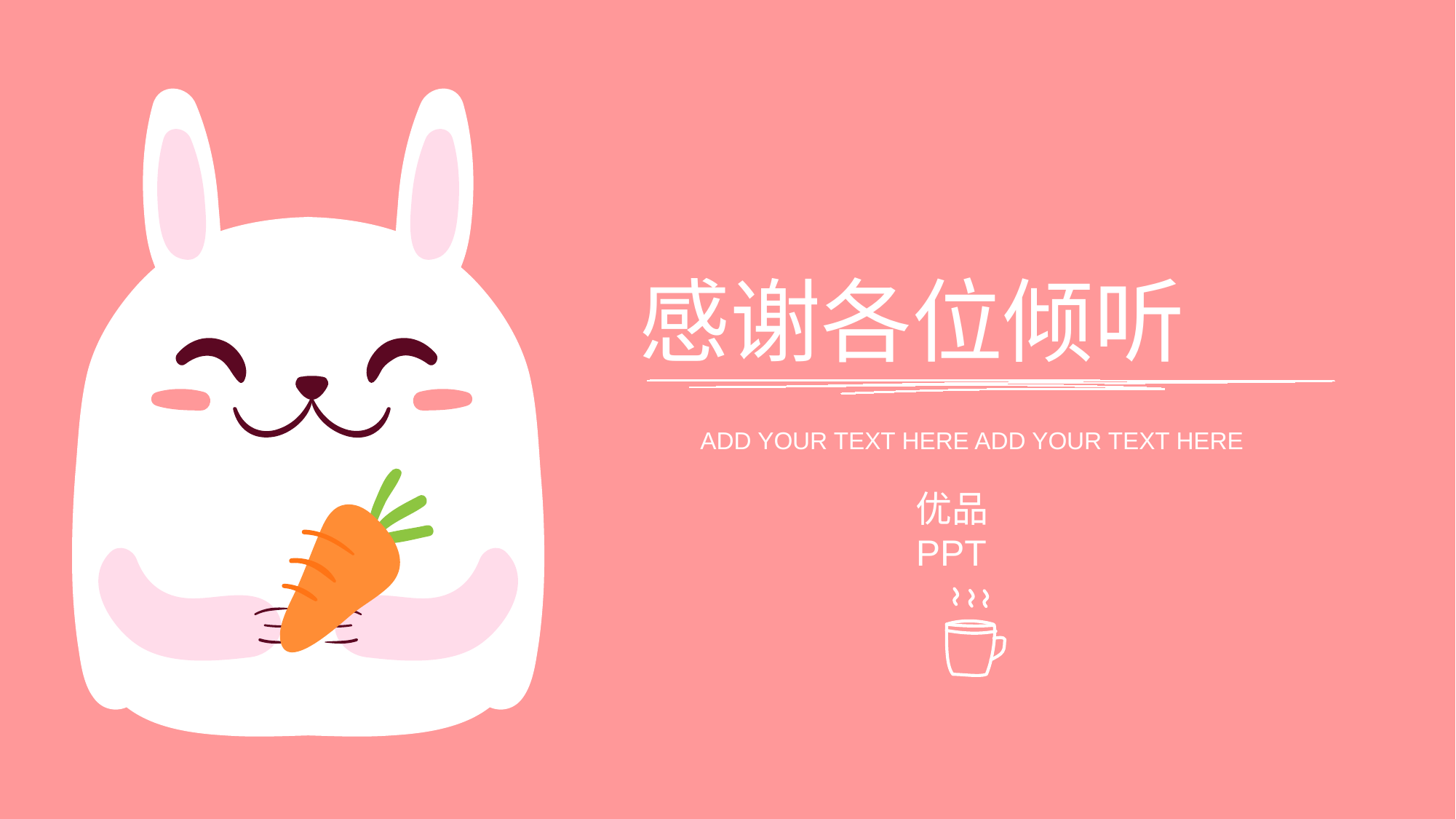

感谢各位倾听

ADD YOUR TEXT HERE ADD YOUR TEXT HERE
优品PPT